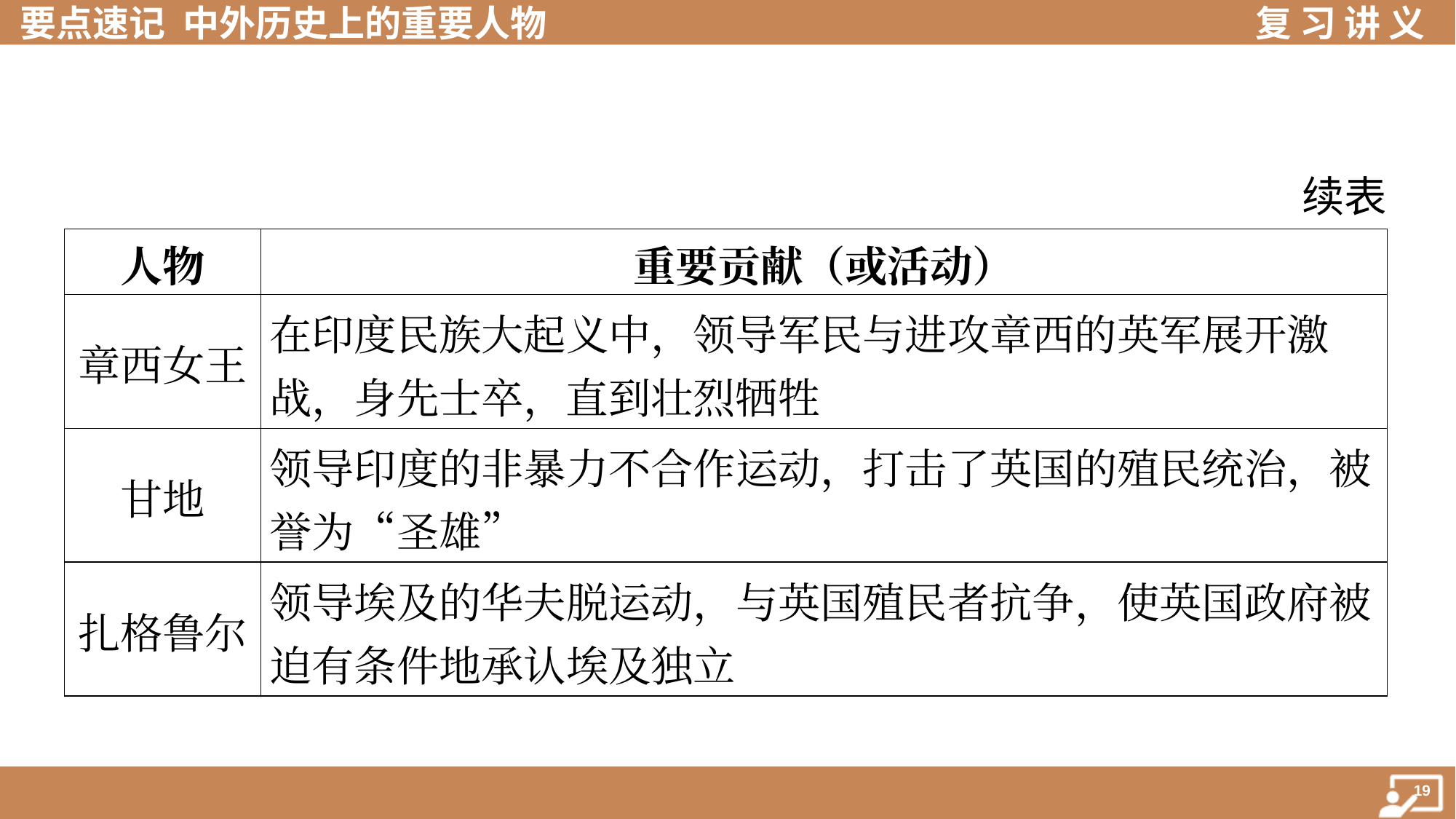

续表
| 人物 | 重要贡献（或活动） |
| --- | --- |
| 章西女王 | 在印度民族大起义中，领导军民与进攻章西的英军展开激 战，身先士卒，直到壮烈牺牲 |
| 甘地 | 领导印度的非暴力不合作运动，打击了英国的殖民统治，被 誉为“圣雄” |
| 扎格鲁尔 | 领导埃及的华夫脱运动，与英国殖民者抗争，使英国政府被 迫有条件地承认埃及独立 |